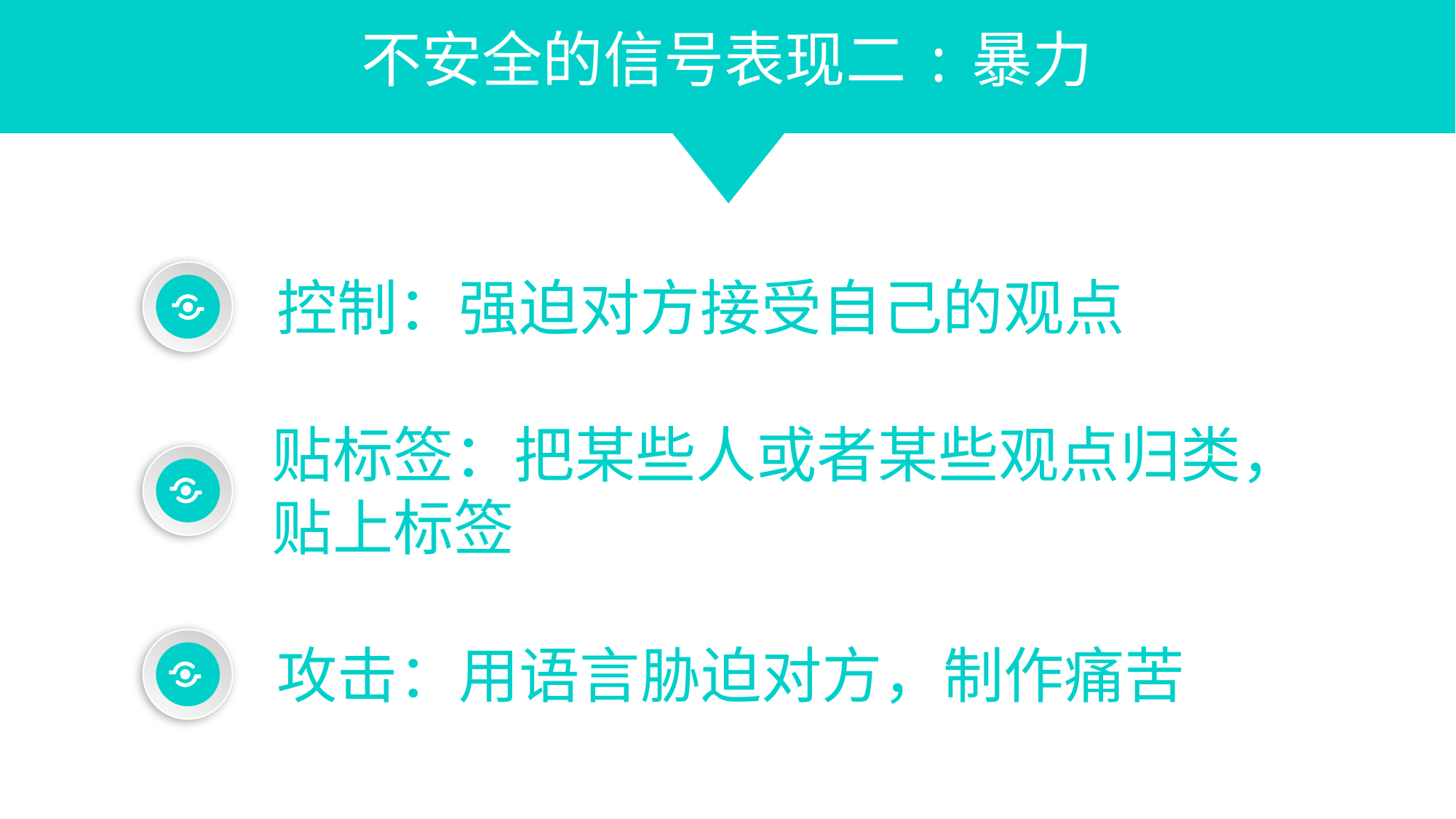

不安全的信号表现二:暴力

控制：强迫对方接受自己的观点

贴标签：把某些人或者某些观点归类，贴上标签

攻击：用语言胁迫对方，制作痛苦